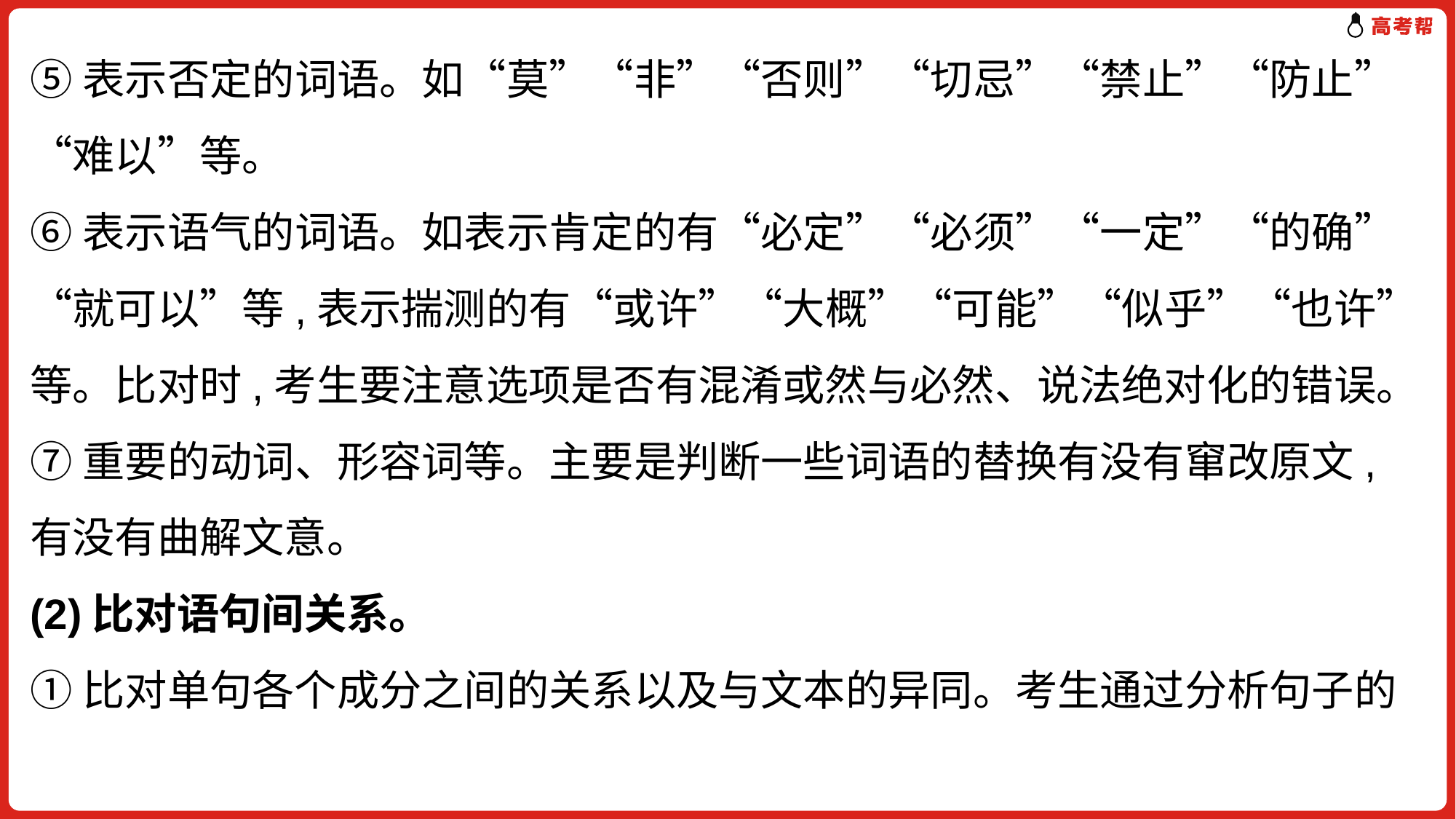

⑤表示否定的词语。如“莫”“非”“否则”“切忌”“禁止”“防止”“难以”等。
⑥表示语气的词语。如表示肯定的有“必定”“必须”“一定”“的确”“就可以”等,表示揣测的有“或许”“大概”“可能”“似乎”“也许”等。比对时,考生要注意选项是否有混淆或然与必然、说法绝对化的错误。
⑦重要的动词、形容词等。主要是判断一些词语的替换有没有窜改原文,有没有曲解文意。
(2)比对语句间关系。
①比对单句各个成分之间的关系以及与文本的异同。考生通过分析句子的